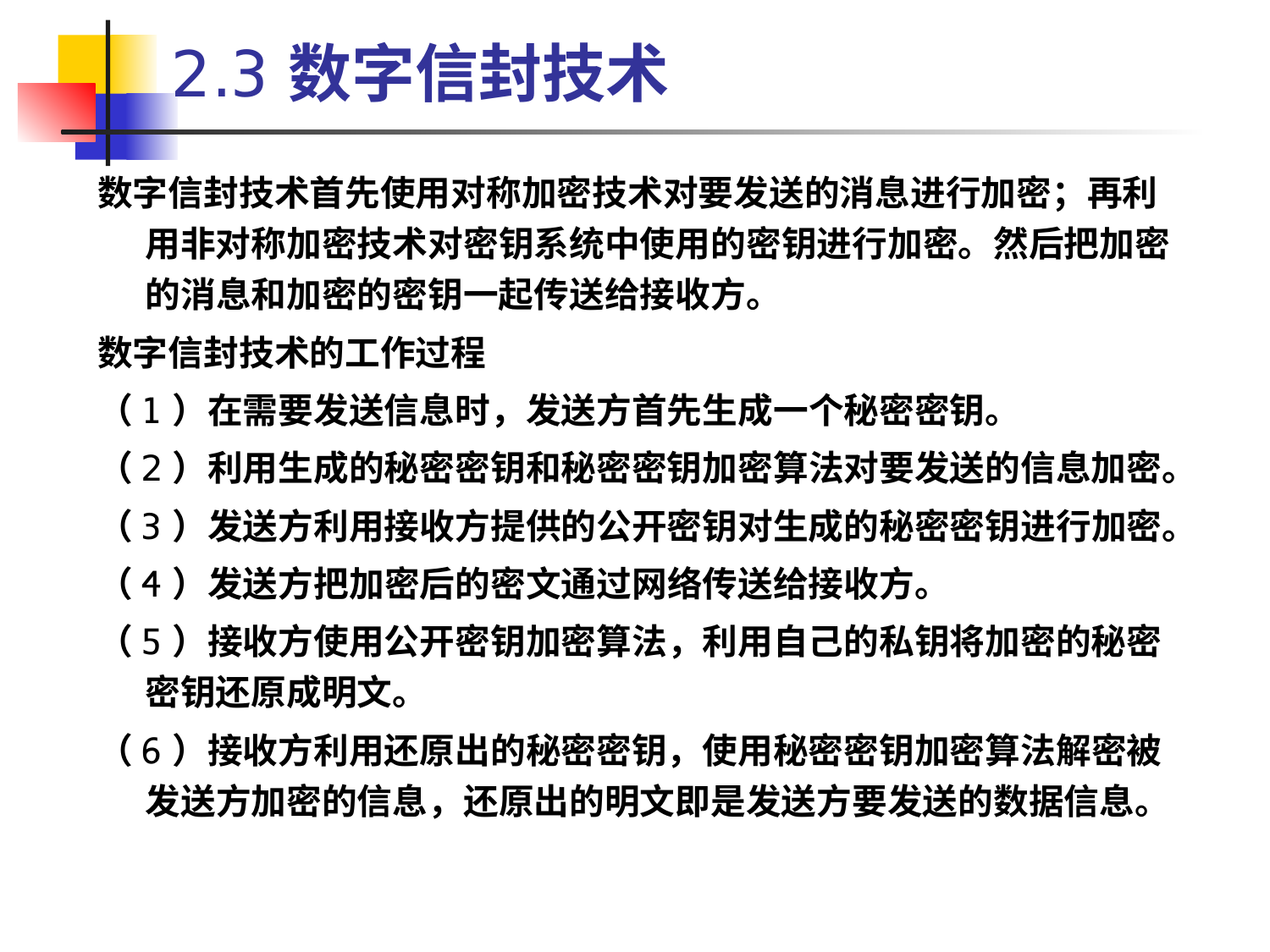

# 2.3数字信封技术
数字信封技术首先使用对称加密技术对要发送的消息进行加密；再利用非对称加密技术对密钥系统中使用的密钥进行加密。然后把加密的消息和加密的密钥一起传送给接收方。
数字信封技术的工作过程
（1）在需要发送信息时，发送方首先生成一个秘密密钥。
（2）利用生成的秘密密钥和秘密密钥加密算法对要发送的信息加密。
（3）发送方利用接收方提供的公开密钥对生成的秘密密钥进行加密。
（4）发送方把加密后的密文通过网络传送给接收方。
（5）接收方使用公开密钥加密算法，利用自己的私钥将加密的秘密密钥还原成明文。
（6）接收方利用还原出的秘密密钥，使用秘密密钥加密算法解密被发送方加密的信息，还原出的明文即是发送方要发送的数据信息。

35